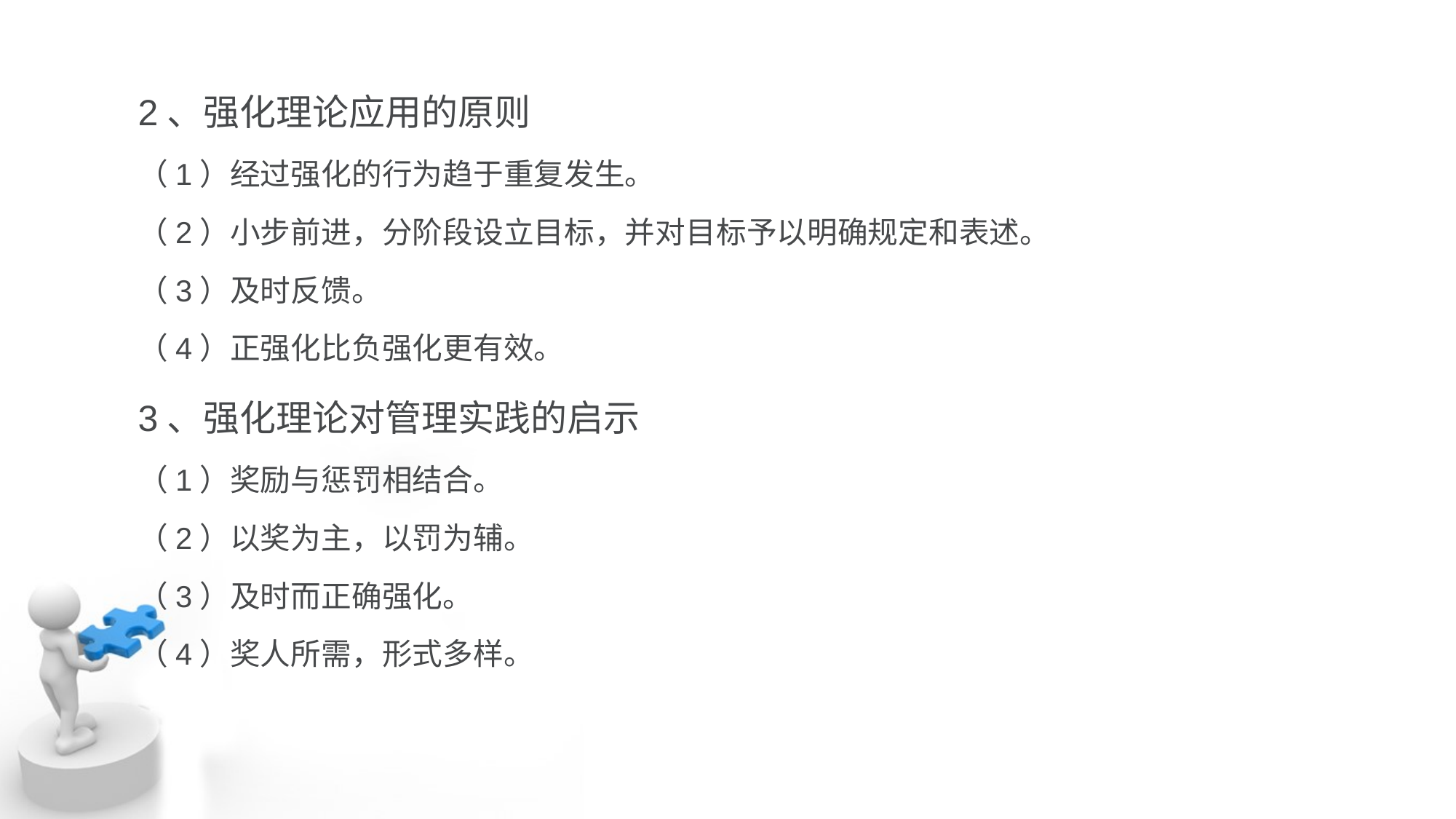

2、强化理论应用的原则
（1）经过强化的行为趋于重复发生。
（2）小步前进，分阶段设立目标，并对目标予以明确规定和表述。
（3）及时反馈。
（4）正强化比负强化更有效。
3、强化理论对管理实践的启示
（1）奖励与惩罚相结合。
（2）以奖为主，以罚为辅。
（3）及时而正确强化。
（4）奖人所需，形式多样。